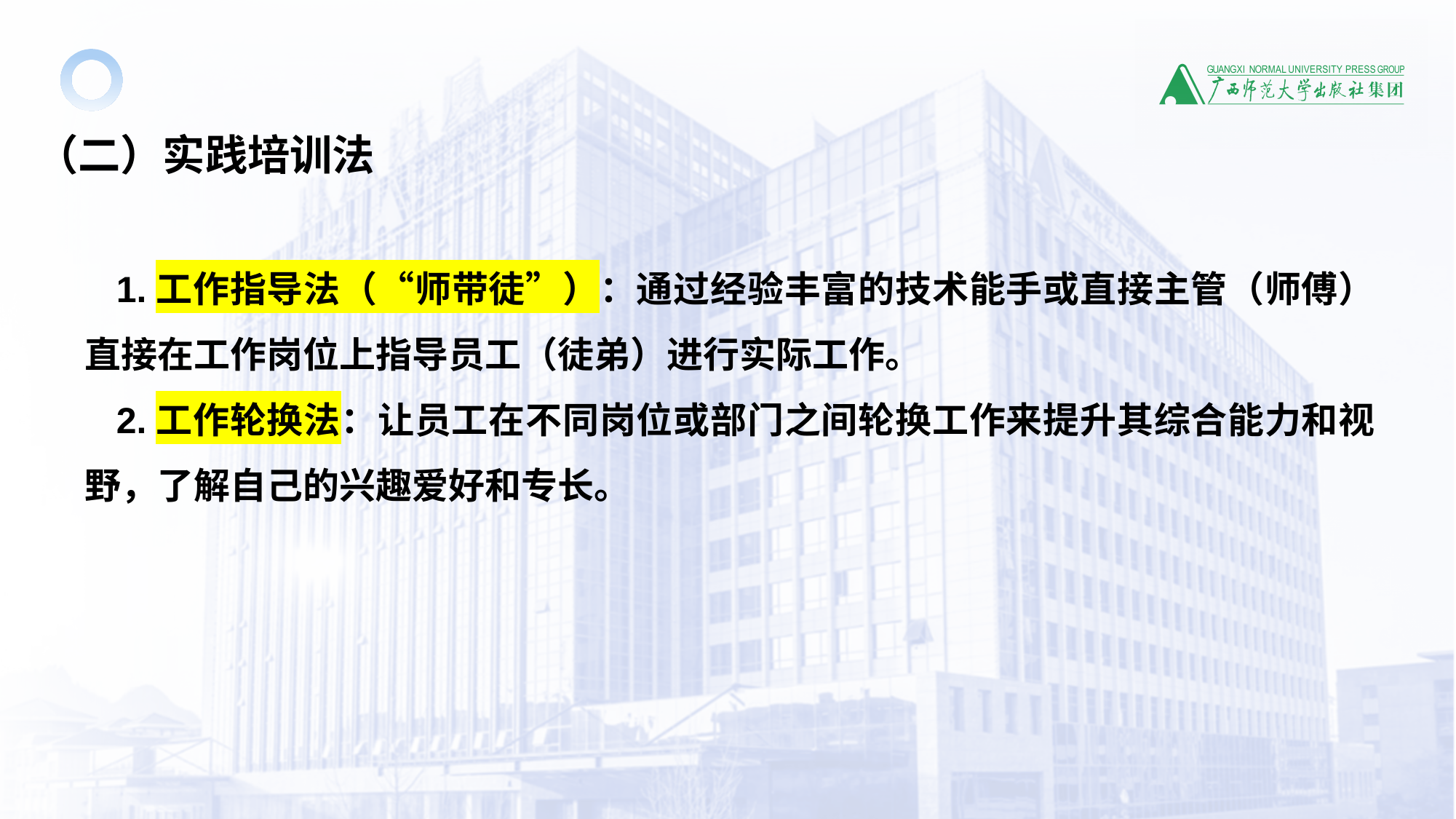

（二）实践培训法
1.工作指导法（“师带徒”）：通过经验丰富的技术能手或直接主管（师傅）直接在工作岗位上指导员工（徒弟）进行实际工作。
2.工作轮换法：让员工在不同岗位或部门之间轮换工作来提升其综合能力和视野，了解自己的兴趣爱好和专长。